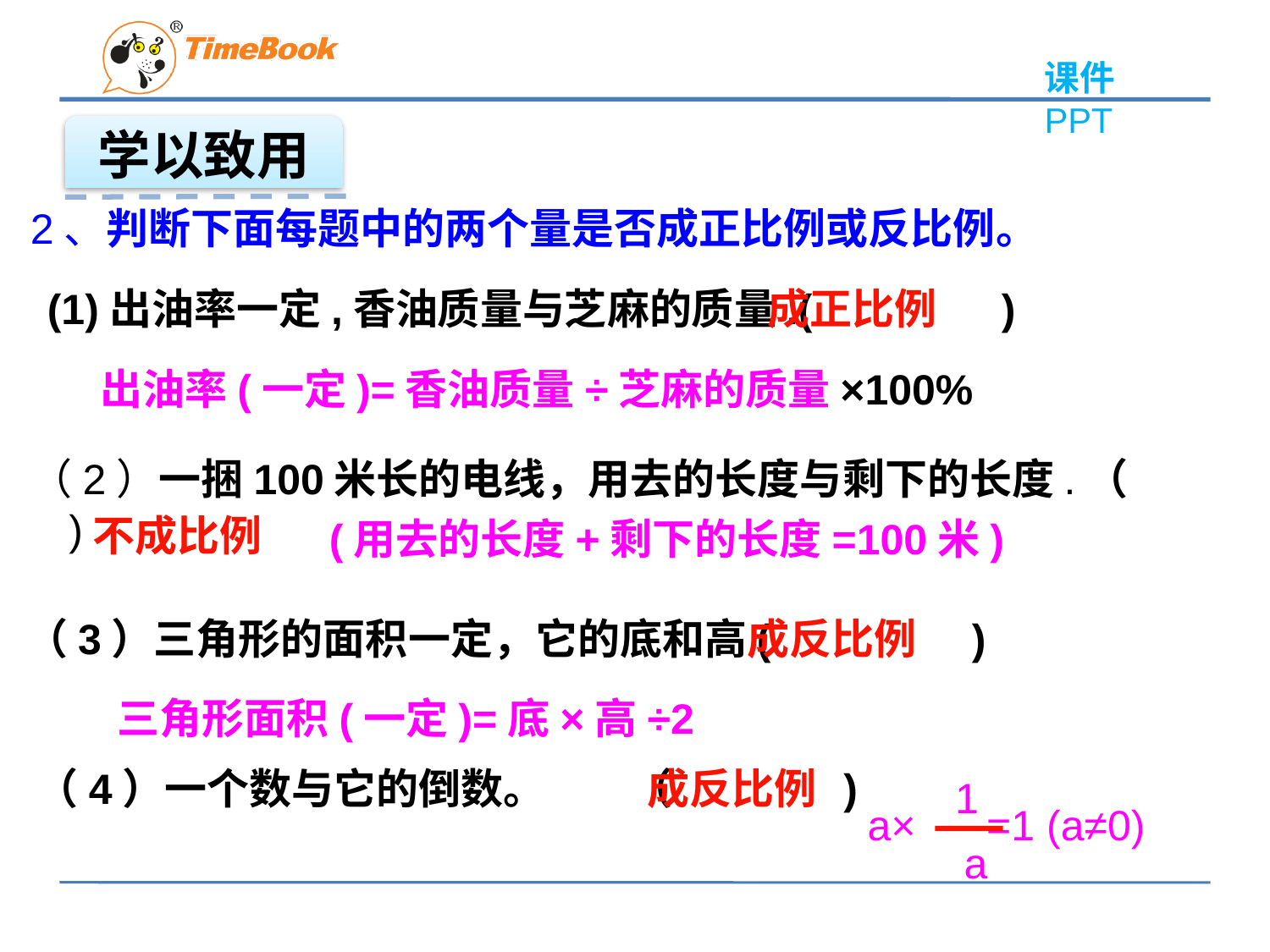

学以致用
2、判断下面每题中的两个量是否成正比例或反比例。
(1)出油率一定,香油质量与芝麻的质量.(                )
成正比例
出油率(一定)=香油质量÷芝麻的质量×100%
（2）一捆100米长的电线，用去的长度与剩下的长度.（                   )

 不成比例
 (用去的长度+剩下的长度=100米)
（3）三角形的面积一定，它的底和高(                 )

成反比例

三角形面积(一定)=底×高÷2
（4）一个数与它的倒数。　　（       　　 )

成反比例
1

a
a×      =1 (a≠0)